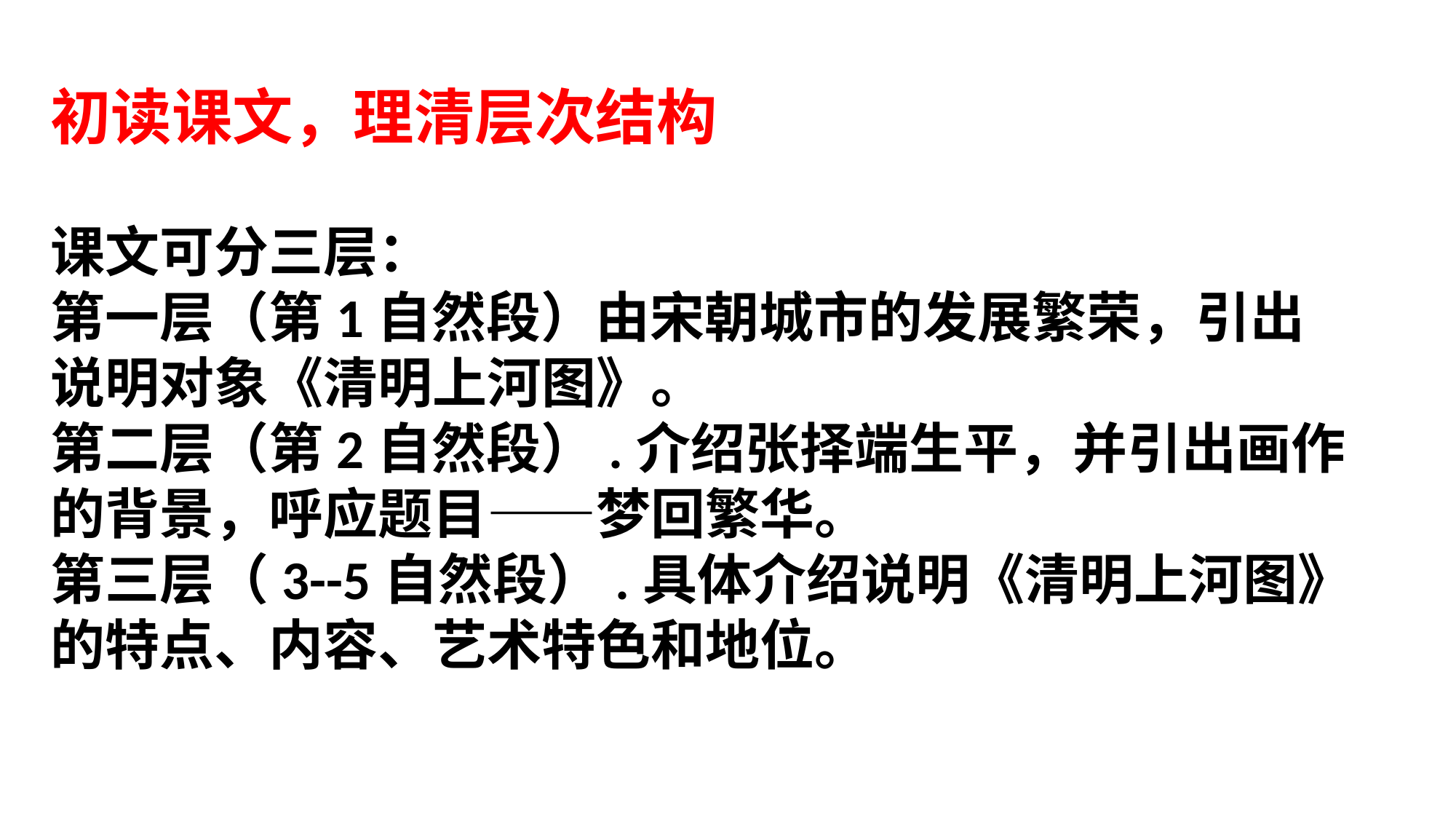

初读课文，理清层次结构

课文可分三层：
第一层（第1自然段）由宋朝城市的发展繁荣，引出说明对象《清明上河图》。
第二层（第2自然段）.介绍张择端生平，并引出画作的背景，呼应题目——梦回繁华。
第三层（3--5自然段）.具体介绍说明《清明上河图》的特点、内容、艺术特色和地位。